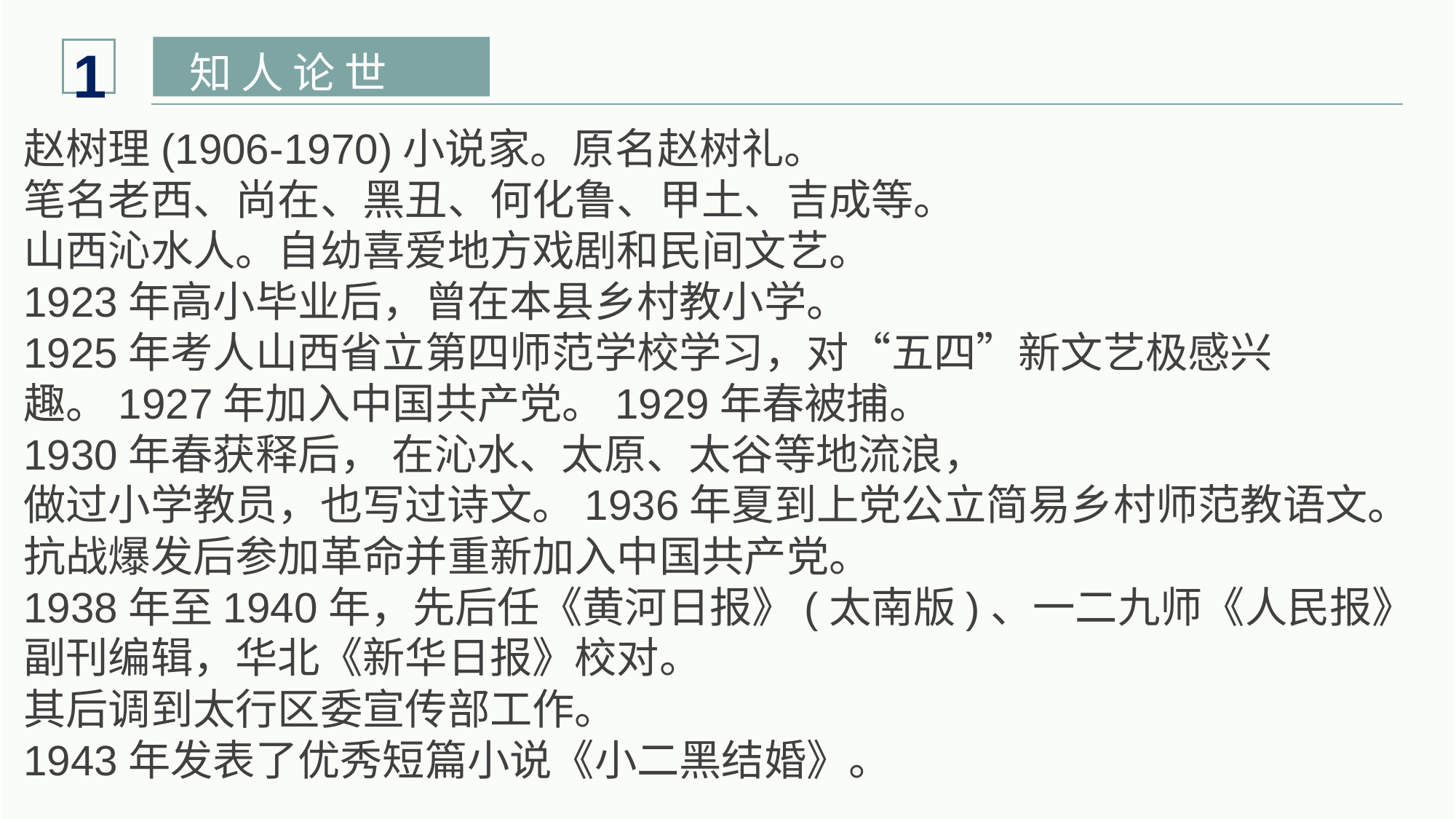

1
知 人 论 世

赵树理(1906-1970)小说家。原名赵树礼。
笔名老西、尚在、黑丑、何化鲁、甲土、吉成等。
山西沁水人。自幼喜爱地方戏剧和民间文艺。
1923年高小毕业后，曾在本县乡村教小学。
1925年考人山西省立第四师范学校学习，对“五四”新文艺极感兴趣。1927年加入中国共产党。1929年春被捕。
1930年春获释后， 在沁水、太原、太谷等地流浪，
做过小学教员，也写过诗文。1936年夏到上党公立简易乡村师范教语文。
抗战爆发后参加革命并重新加入中国共产党。
1938年至1940年，先后任《黄河日报》(太南版)、一二九师《人民报》副刊编辑，华北《新华日报》校对。
其后调到太行区委宣传部工作。
1943年发表了优秀短篇小说《小二黑结婚》。